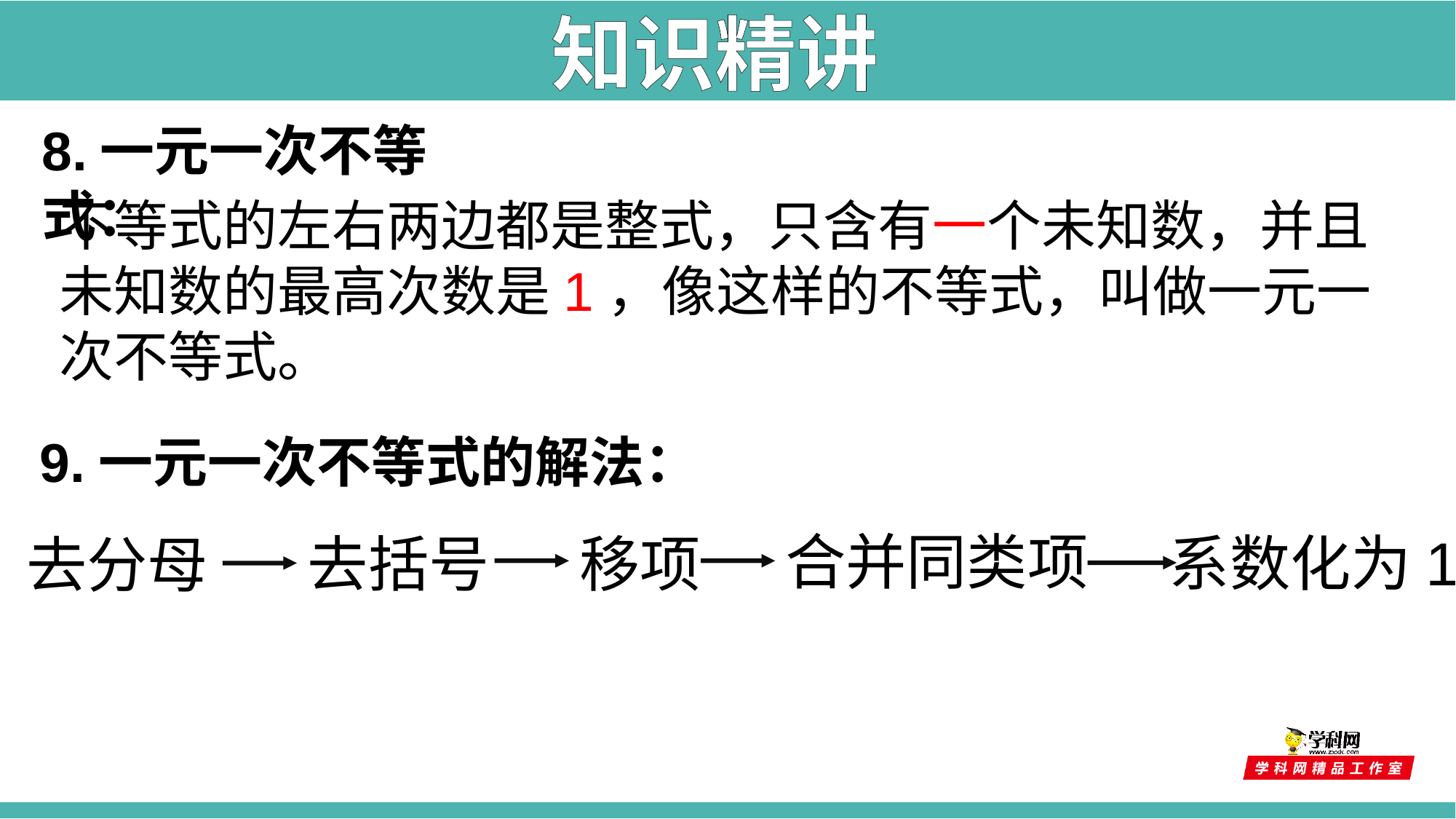

知识精讲
8.一元一次不等式：
不等式的左右两边都是整式，只含有一个未知数，并且未知数的最高次数是1，像这样的不等式，叫做一元一次不等式。
9.一元一次不等式的解法：
合并同类项
系数化为1
去括号
移项
去分母